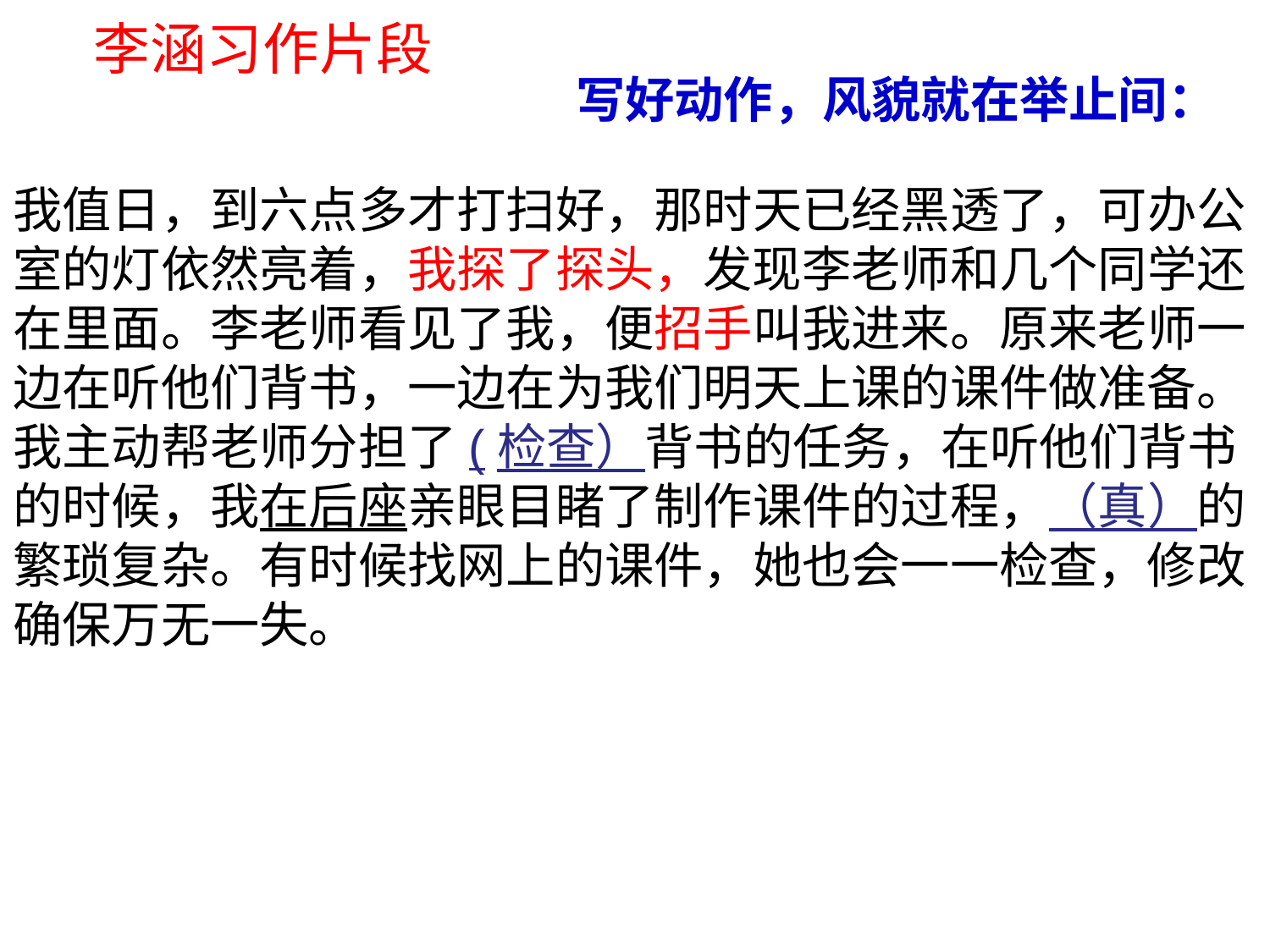

李涵习作片段
写好动作，风貌就在举止间：
我值日，到六点多才打扫好，那时天已经黑透了，可办公室的灯依然亮着，我探了探头，发现李老师和几个同学还在里面。李老师看见了我，便招手叫我进来。原来老师一边在听他们背书，一边在为我们明天上课的课件做准备。我主动帮老师分担了(检查）背书的任务，在听他们背书的时候，我在后座亲眼目睹了制作课件的过程，（真）的繁琐复杂。有时候找网上的课件，她也会一一检查，修改确保万无一失。